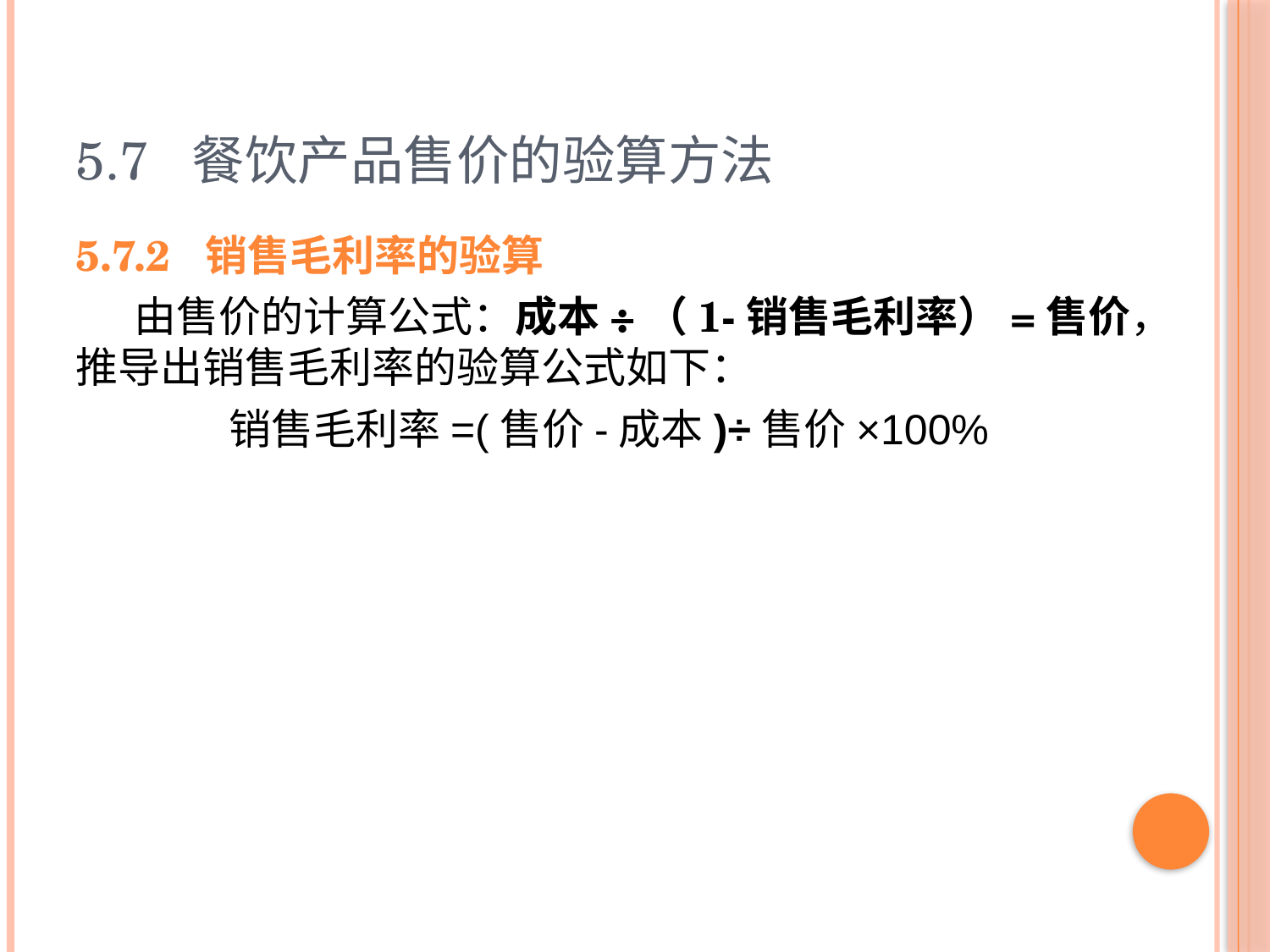

# 5.7  餐饮产品售价的验算方法
5.7.2  销售毛利率的验算
     由售价的计算公式：成本÷（1-销售毛利率）=售价，推导出销售毛利率的验算公式如下：
销售毛利率=(售价-成本)÷售价×100%